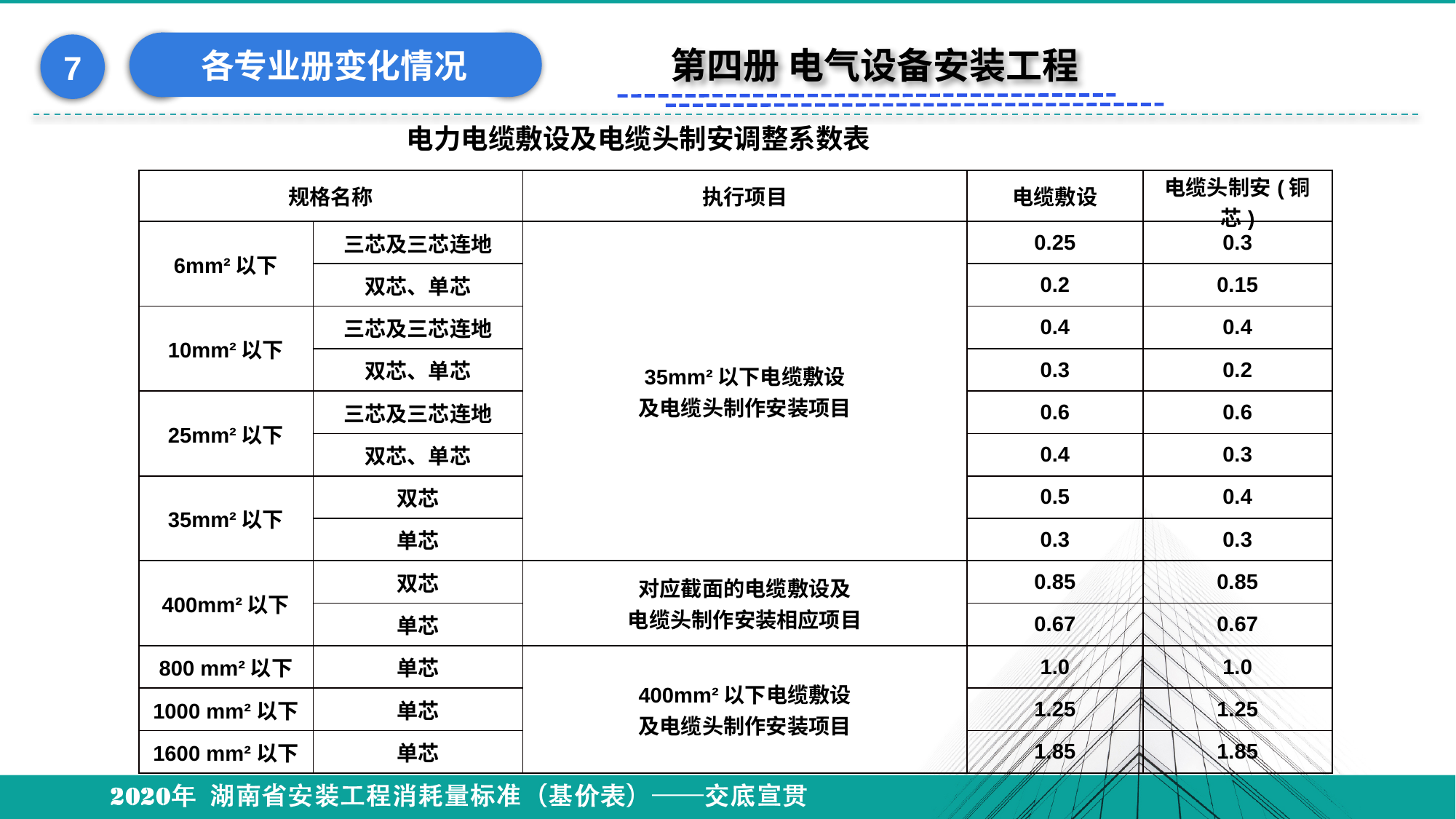

各专业册变化情况

7
第四册 电气设备安装工程
电力电缆敷设及电缆头制安调整系数表
| 规格名称 |  | 执行项目 | 电缆敷设 | 电缆头制安(铜芯) |
| --- | --- | --- | --- | --- |
| 6mm²以下 | 三芯及三芯连地 | 35mm²以下电缆敷设 及电缆头制作安装项目 | 0.25 | 0.3 |
|  | 双芯、单芯 |  | 0.2 | 0.15 |
| 10mm²以下 | 三芯及三芯连地 |  | 0.4 | 0.4 |
|  | 双芯、单芯 |  | 0.3 | 0.2 |
| 25mm²以下 | 三芯及三芯连地 |  | 0.6 | 0.6 |
|  | 双芯、单芯 |  | 0.4 | 0.3 |
| 35mm²以下 | 双芯 |  | 0.5 | 0.4 |
|  | 单芯 |  | 0.3 | 0.3 |
| 400mm²以下 | 双芯 | 对应截面的电缆敷设及 电缆头制作安装相应项目 | 0.85 | 0.85 |
|  | 单芯 |  | 0.67 | 0.67 |
| 800 mm²以下 | 单芯 | 400mm²以下电缆敷设 及电缆头制作安装项目 | 1.0 | 1.0 |
| 1000 mm²以下 | 单芯 |  | 1.25 | 1.25 |
| 1600 mm²以下 | 单芯 |  | 1.85 | 1.85 |